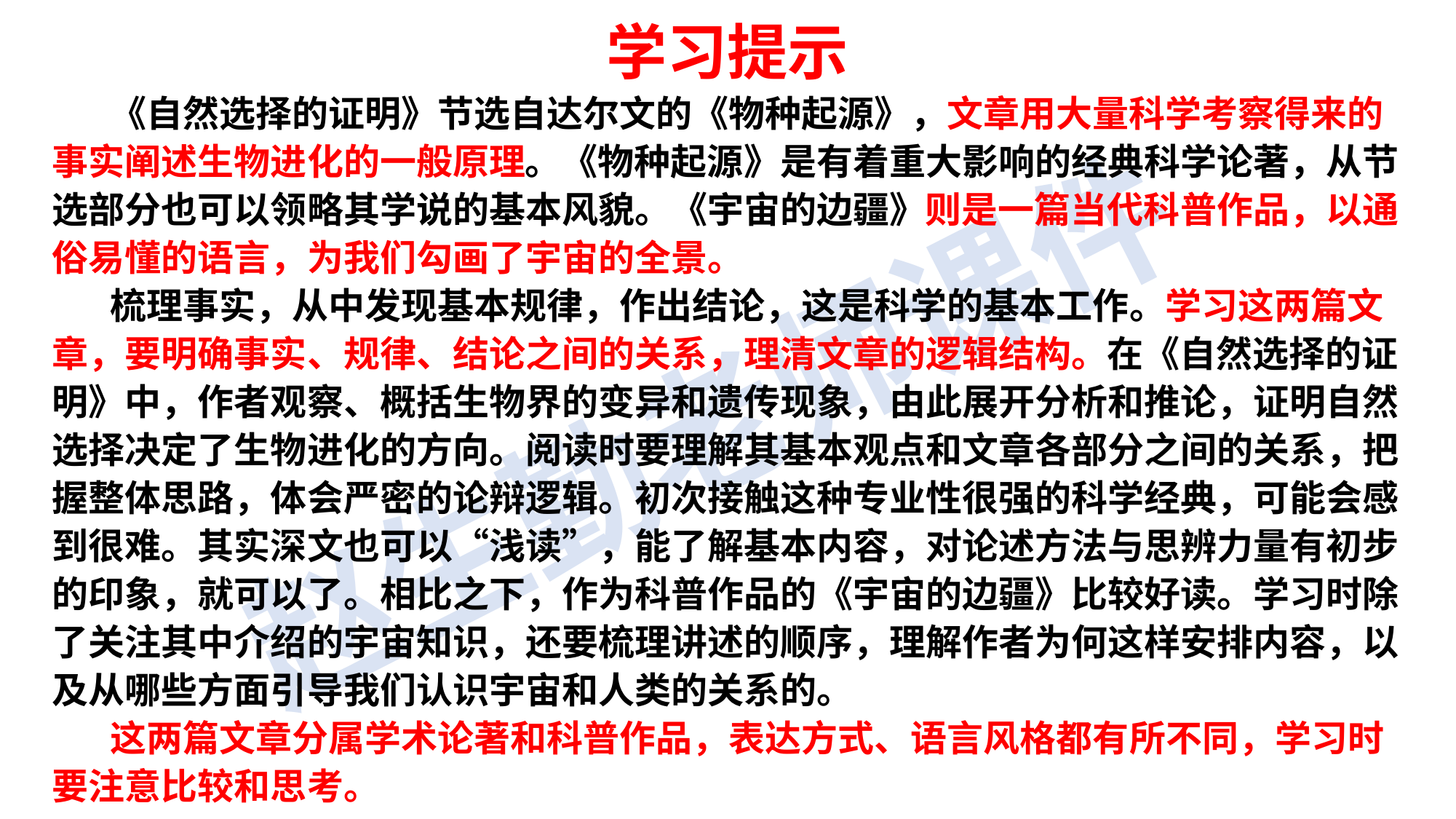

学习提示
      《自然选择的证明》节选自达尔文的《物种起源》，文章用大量科学考察得来的事实阐述生物进化的一般原理。《物种起源》是有着重大影响的经典科学论著，从节选部分也可以领略其学说的基本风貌。《宇宙的边疆》则是一篇当代科普作品，以通俗易懂的语言，为我们勾画了宇宙的全景。
      梳理事实，从中发现基本规律，作出结论，这是科学的基本工作。学习这两篇文章，要明确事实、规律、结论之间的关系，理清文章的逻辑结构。在《自然选择的证明》中，作者观察、概括生物界的变异和遗传现象，由此展开分析和推论，证明自然选择决定了生物进化的方向。阅读时要理解其基本观点和文章各部分之间的关系，把握整体思路，体会严密的论辩逻辑。初次接触这种专业性很强的科学经典，可能会感到很难。其实深文也可以“浅读”，能了解基本内容，对论述方法与思辨力量有初步的印象，就可以了。相比之下，作为科普作品的《宇宙的边疆》比较好读。学习时除了关注其中介绍的宇宙知识，还要梳理讲述的顺序，理解作者为何这样安排内容，以及从哪些方面引导我们认识宇宙和人类的关系的。
      这两篇文章分属学术论著和科普作品，表达方式、语言风格都有所不同，学习时要注意比较和思考。